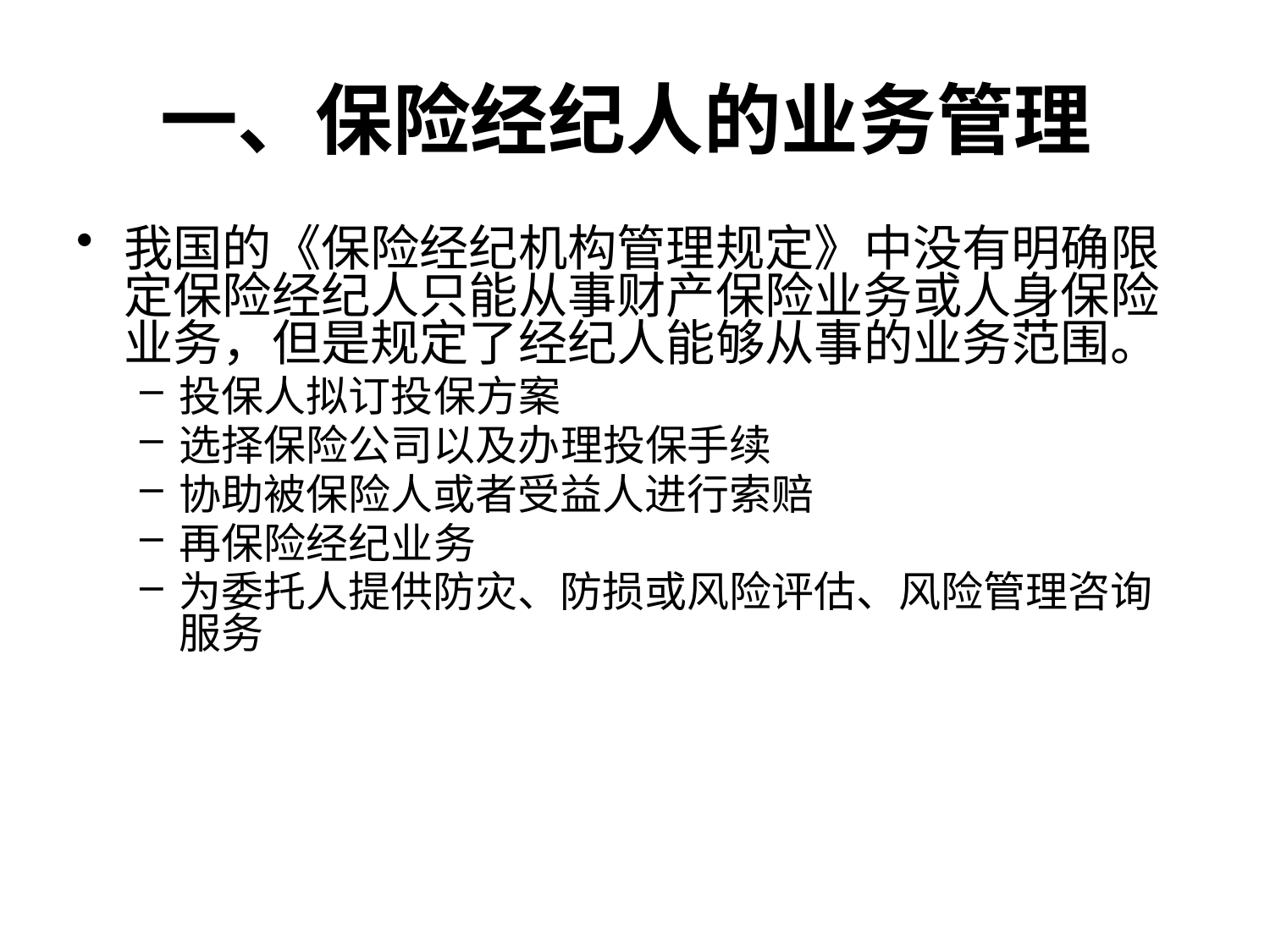

# 一、保险经纪人的业务管理
我国的《保险经纪机构管理规定》中没有明确限定保险经纪人只能从事财产保险业务或人身保险业务，但是规定了经纪人能够从事的业务范围。
投保人拟订投保方案
选择保险公司以及办理投保手续
协助被保险人或者受益人进行索赔
再保险经纪业务
为委托人提供防灾、防损或风险评估、风险管理咨询服务